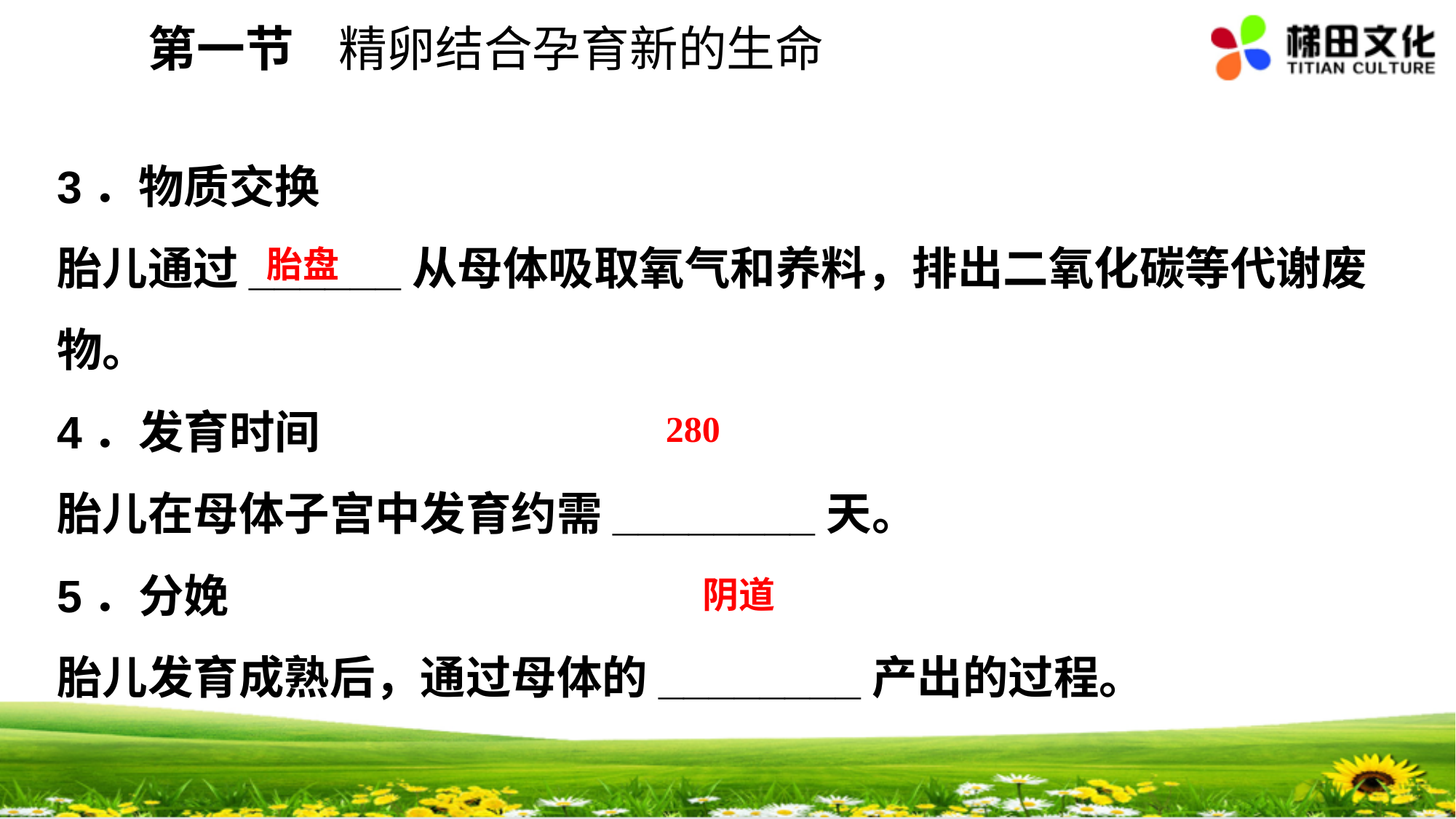

第一节    精卵结合孕育新的生命
3．物质交换
胎儿通过______从母体吸取氧气和养料，排出二氧化碳等代谢废物。
4．发育时间
胎儿在母体子宫中发育约需________天。
5．分娩
胎儿发育成熟后，通过母体的________产出的过程。
胎盘
280
阴道